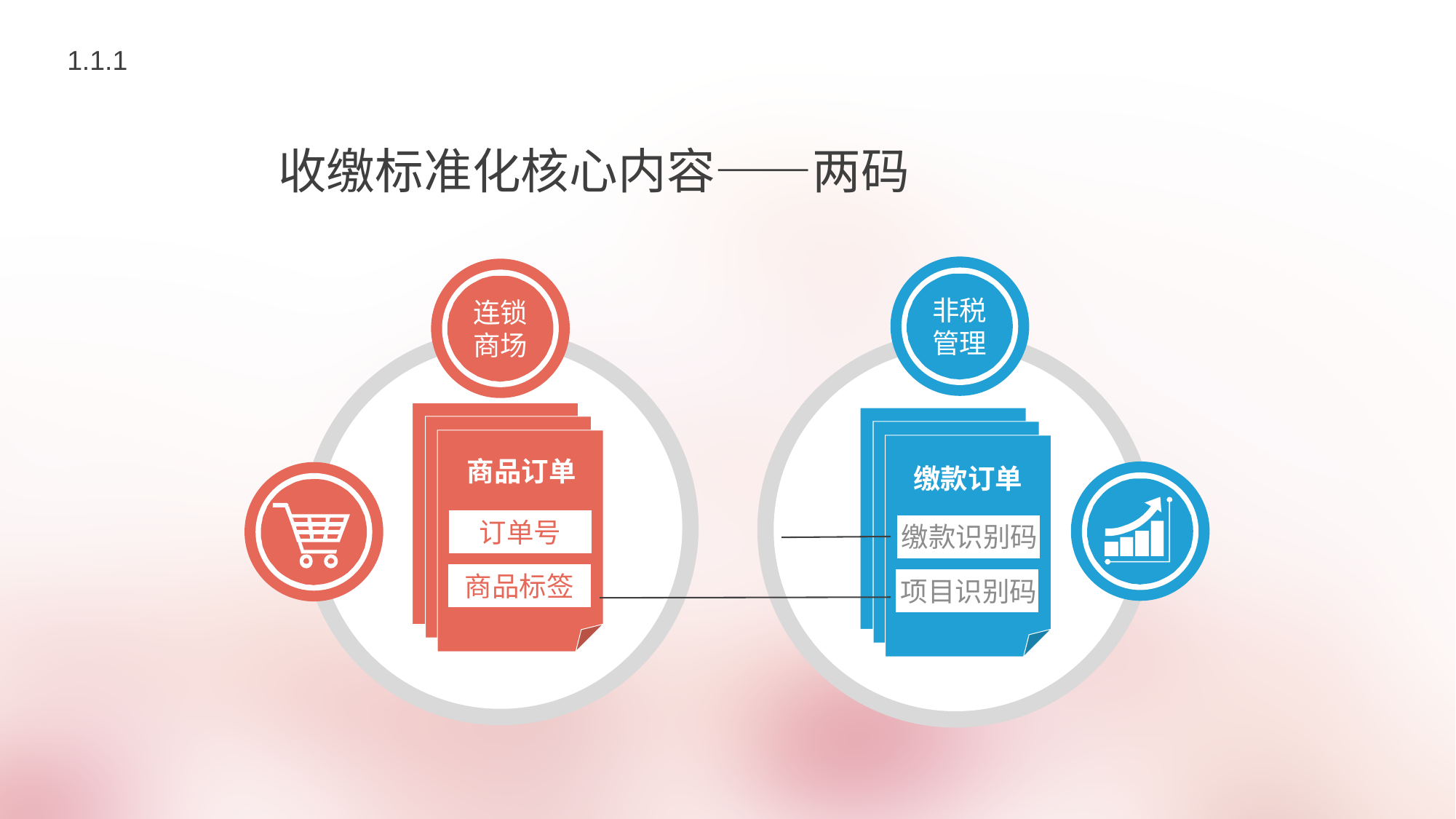

1.1.1
 收缴标准化核心内容——两码

非税
管理

缴款订单
缴款识别码

项目识别码

连锁
商场

订单号
商品标签
商品订单

3